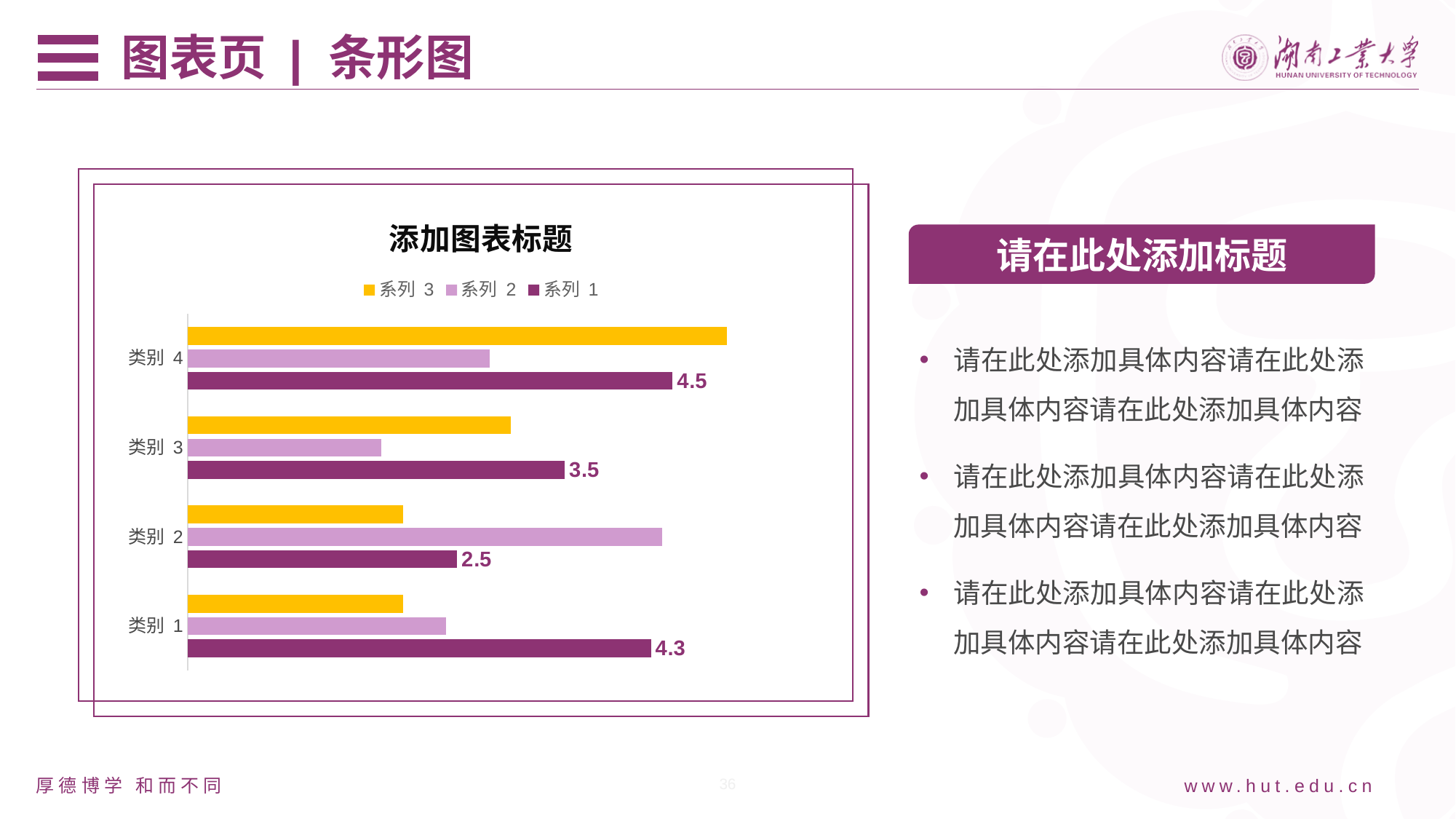

图表页 | 条形图
课题背景及内容

### Chart: 添加图表标题

| Category | 系列 1 | 系列 2 | 系列 3 |
|---|---|---|---|
| 类别 1 | 4.3 | 2.4 | 2.0 |
| 类别 2 | 2.5 | 4.4 | 2.0 |
| 类别 3 | 3.5 | 1.8 | 3.0 |
| 类别 4 | 4.5 | 2.8 | 5.0 |
请在此处添加标题
请在此处添加具体内容请在此处添加具体内容请在此处添加具体内容
请在此处添加具体内容请在此处添加具体内容请在此处添加具体内容
请在此处添加具体内容请在此处添加具体内容请在此处添加具体内容
36